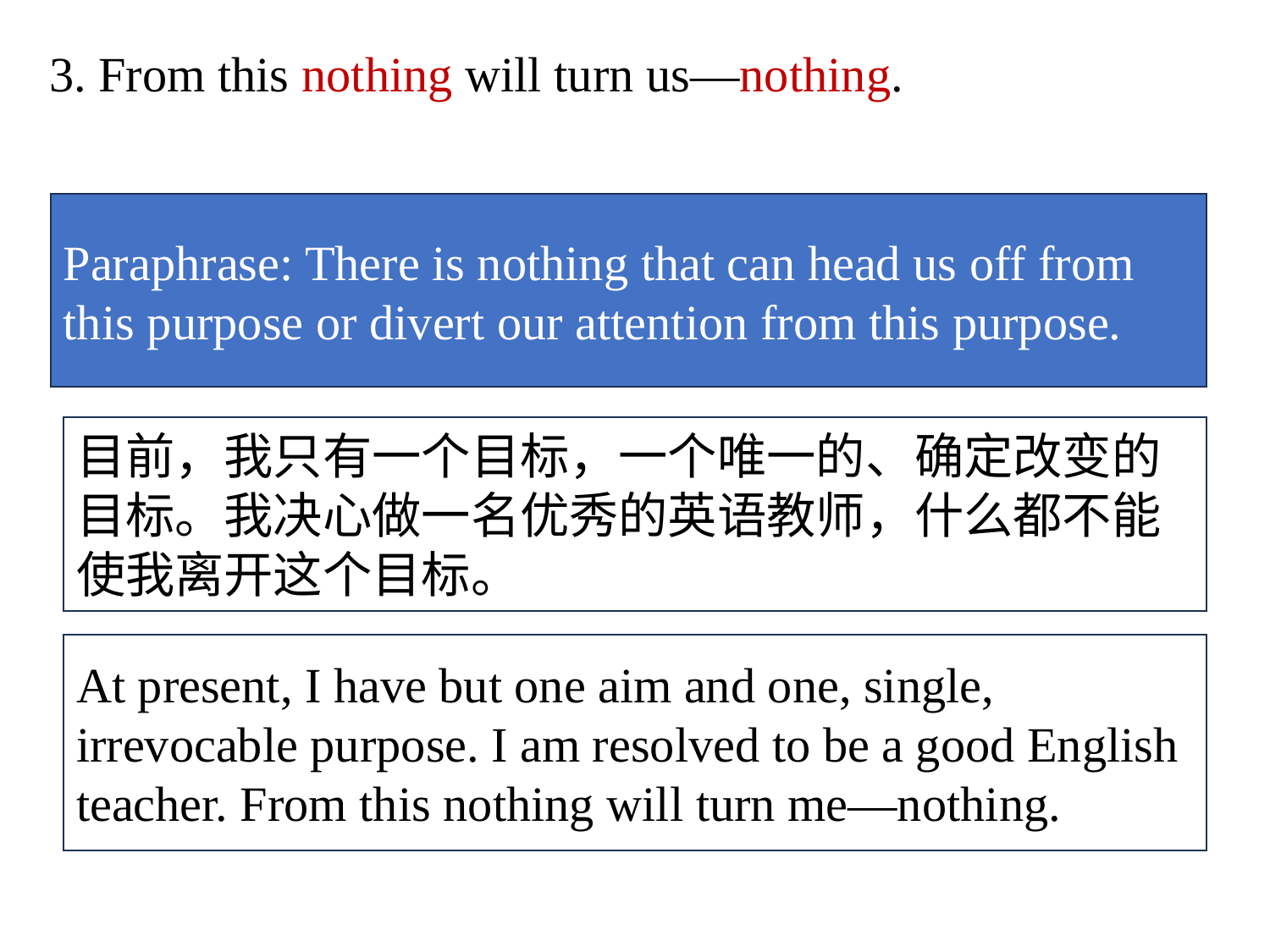

3. From this nothing will turn us—nothing.

Questions：What type of sentence is it?
                    What rhetorical device is used here? For what
                     purpose?

Paraphrase: There is nothing that can head us off from this purpose or divert our attention from this purpose.
目前，我只有一个目标，一个唯一的、确定改变的目标。我决心做一名优秀的英语教师，什么都不能使我离开这个目标。
At present, I have but one aim and one, single, irrevocable purpose. I am resolved to be a good English teacher. From this nothing will turn me—nothing.